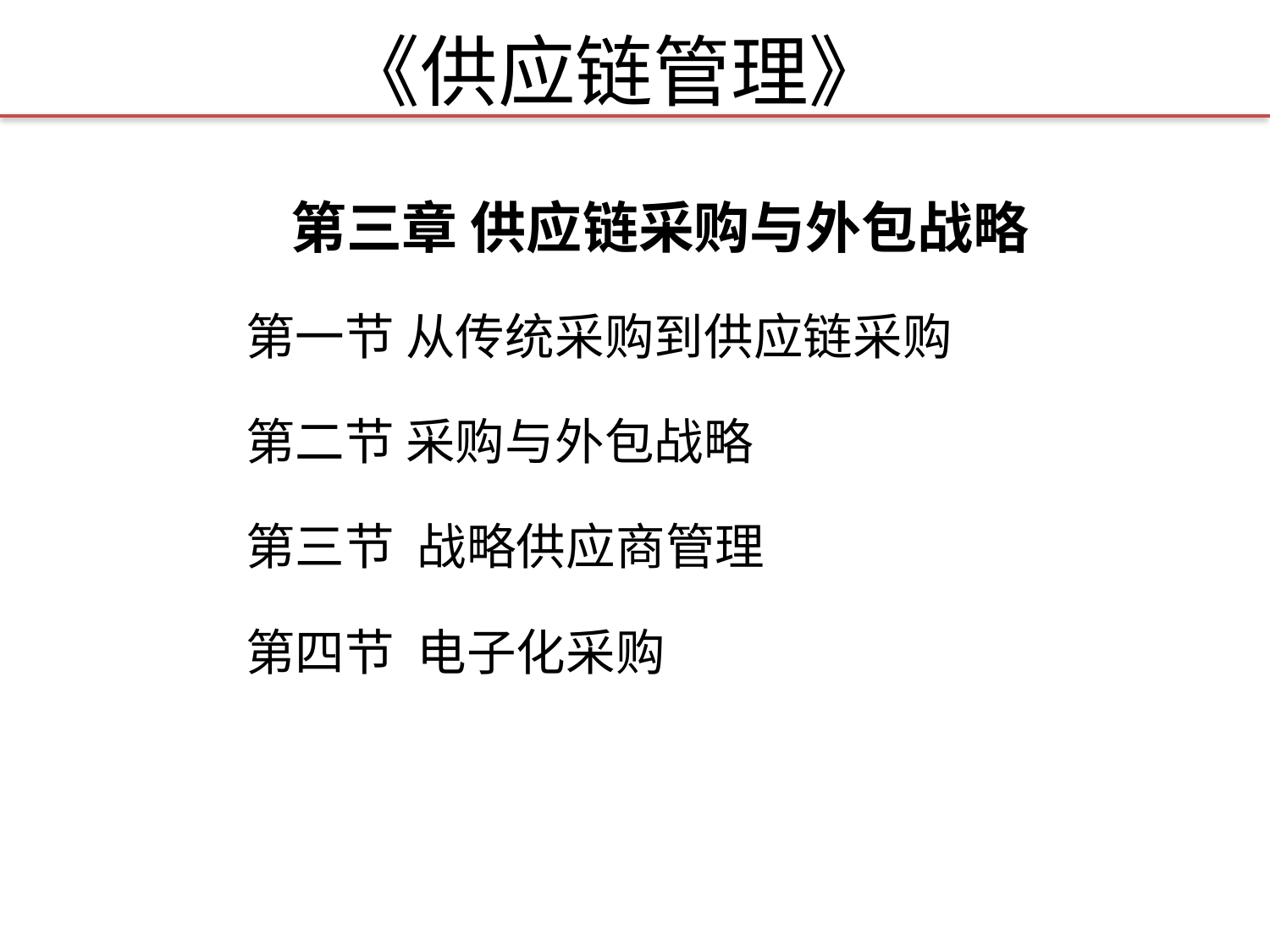

# 《供应链管理》
第三章 供应链采购与外包战略
      第一节 从传统采购到供应链采购
      第二节 采购与外包战略
      第三节  战略供应商管理
      第四节  电子化采购